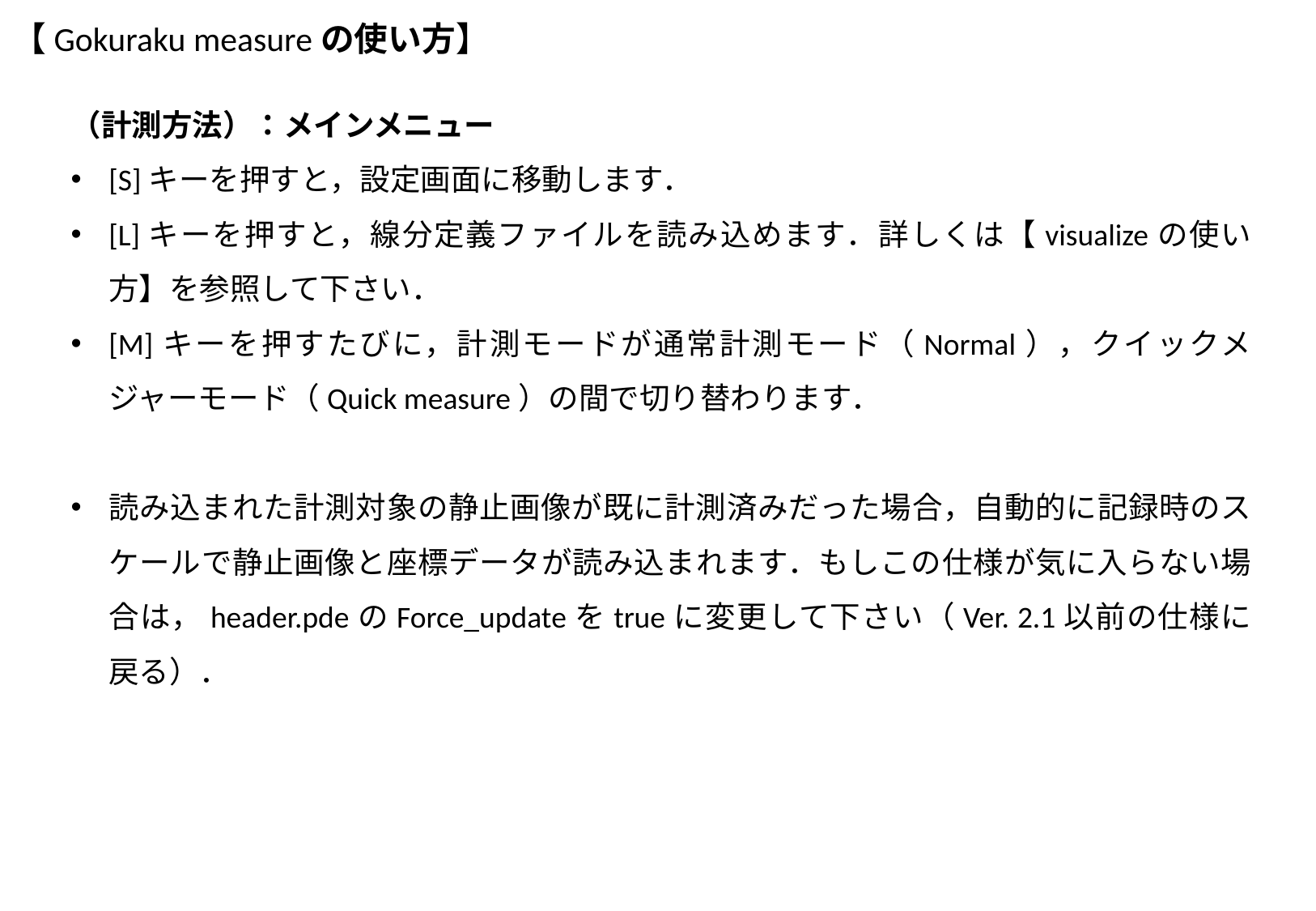

# 【Gokuraku measureの使い方】
（計測方法）：メインメニュー
[S]キーを押すと，設定画面に移動します．
[L]キーを押すと，線分定義ファイルを読み込めます．詳しくは【visualizeの使い方】を参照して下さい．
[M]キーを押すたびに，計測モードが通常計測モード（Normal），クイックメジャーモード（Quick measure）の間で切り替わります．

読み込まれた計測対象の静止画像が既に計測済みだった場合，自動的に記録時のスケールで静止画像と座標データが読み込まれます．もしこの仕様が気に入らない場合は，header.pdeのForce_updateをtrueに変更して下さい（Ver. 2.1以前の仕様に戻る）．